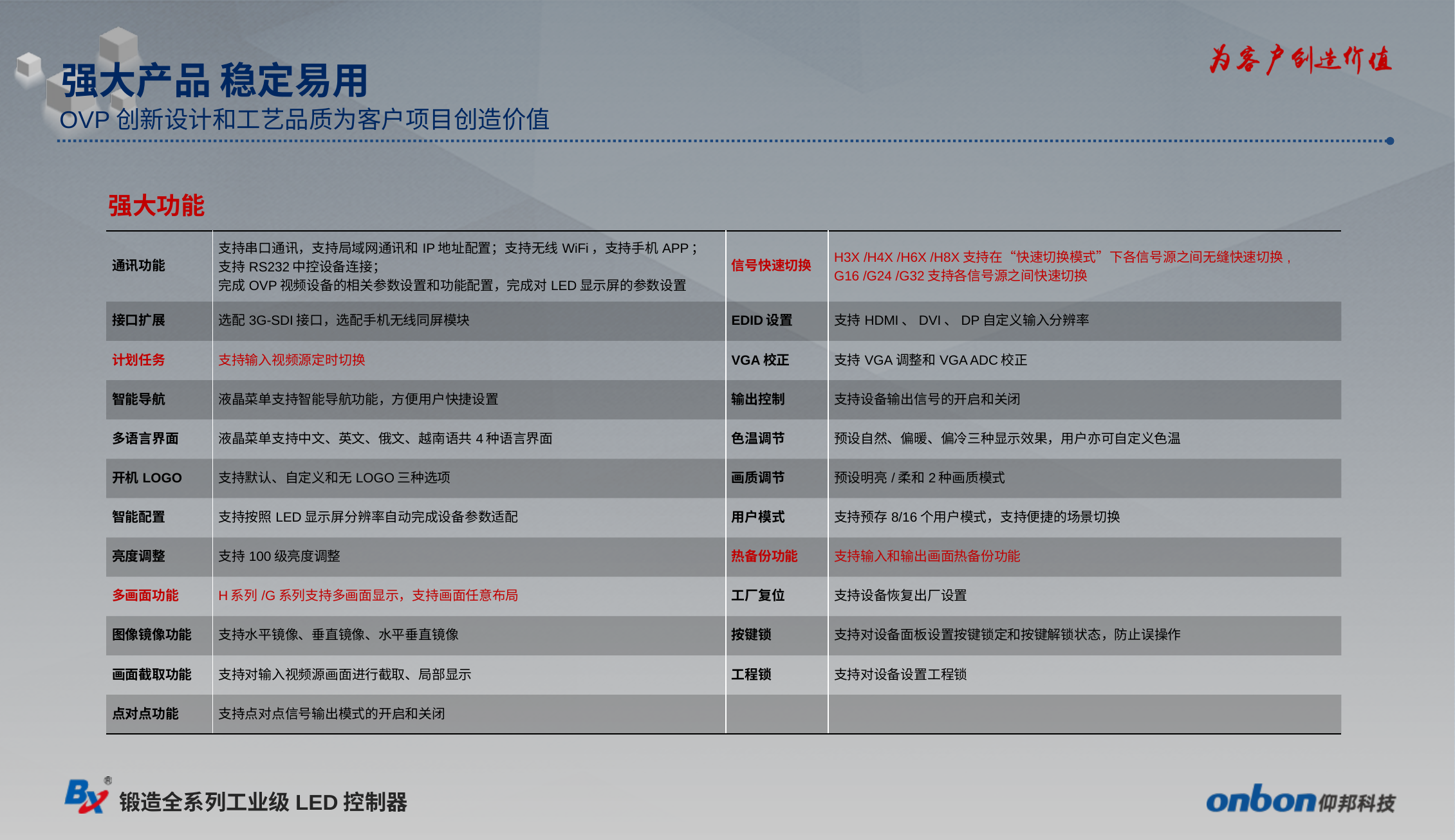

强大产品 稳定易用
OVP创新设计和工艺品质为客户项目创造价值

强大功能
| 通讯功能 | 支持串口通讯，支持局域网通讯和IP地址配置；支持无线WiFi，支持手机APP； 支持RS232中控设备连接； 完成OVP视频设备的相关参数设置和功能配置，完成对LED显示屏的参数设置 | 信号快速切换 | H3X /H4X /H6X /H8X支持在“快速切换模式”下各信号源之间无缝快速切换, G16 /G24 /G32支持各信号源之间快速切换 |
| --- | --- | --- | --- |
| 接口扩展 | 选配3G-SDI接口，选配手机无线同屏模块 | EDID设置 | 支持HDMI、DVI、DP自定义输入分辨率 |
| 计划任务 | 支持输入视频源定时切换 | VGA校正 | 支持VGA调整和VGA ADC校正 |
| 智能导航 | 液晶菜单支持智能导航功能，方便用户快捷设置 | 输出控制 | 支持设备输出信号的开启和关闭 |
| 多语言界面 | 液晶菜单支持中文、英文、俄文、越南语共4种语言界面 | 色温调节 | 预设自然、偏暖、偏冷三种显示效果，用户亦可自定义色温 |
| 开机LOGO | 支持默认、自定义和无LOGO三种选项 | 画质调节 | 预设明亮/柔和2种画质模式 |
| 智能配置 | 支持按照LED显示屏分辨率自动完成设备参数适配 | 用户模式 | 支持预存8/16个用户模式，支持便捷的场景切换 |
| 亮度调整 | 支持100级亮度调整 | 热备份功能 | 支持输入和输出画面热备份功能 |
| 多画面功能 | H系列/G系列支持多画面显示，支持画面任意布局 | 工厂复位 | 支持设备恢复出厂设置 |
| 图像镜像功能 | 支持水平镜像、垂直镜像、水平垂直镜像 | 按键锁 | 支持对设备面板设置按键锁定和按键解锁状态，防止误操作 |
| 画面截取功能 | 支持对输入视频源画面进行截取、局部显示 | 工程锁 | 支持对设备设置工程锁 |
| 点对点功能 | 支持点对点信号输出模式的开启和关闭 |  |  |